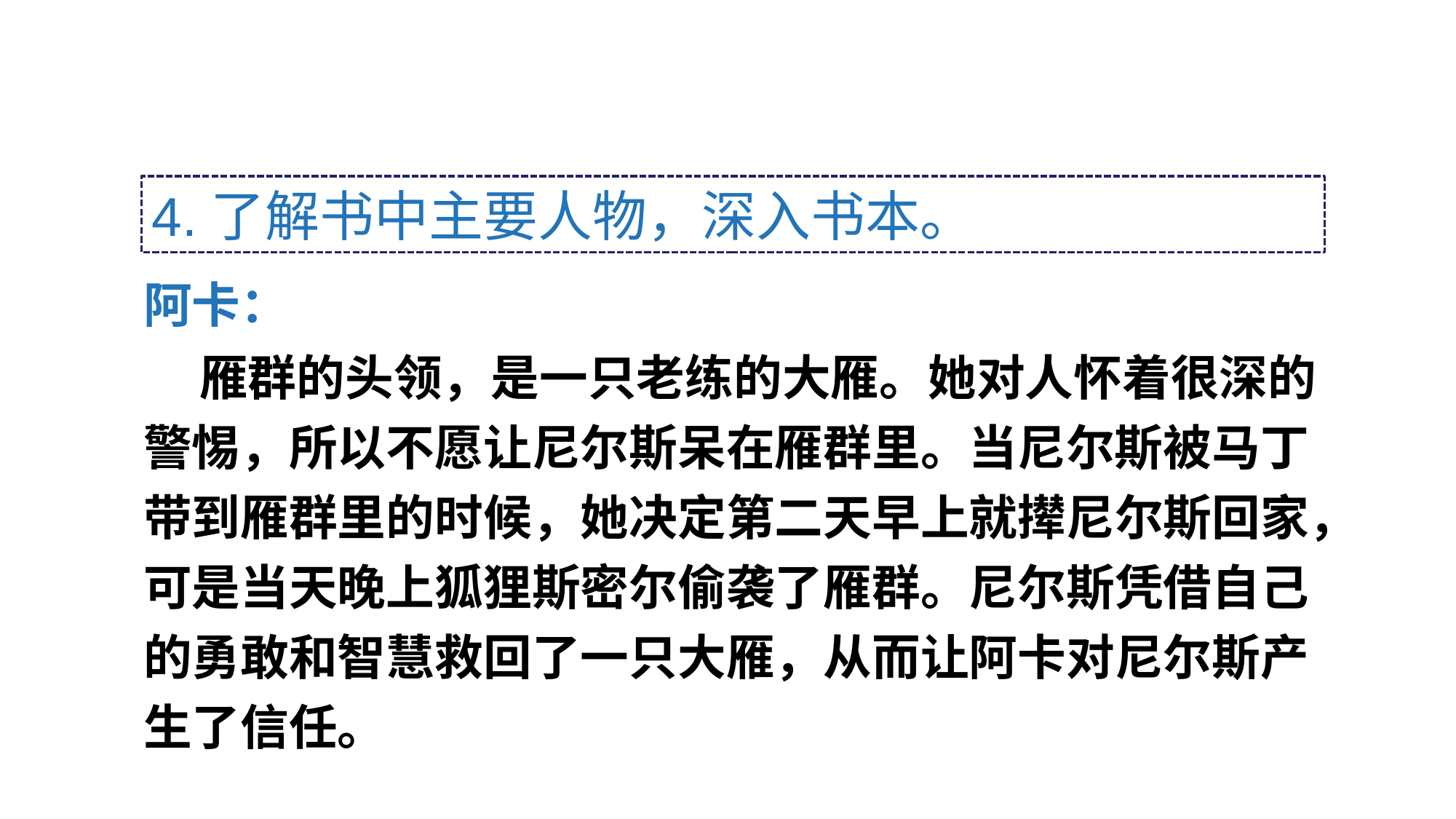

4.了解书中主要人物，深入书本。
阿卡：
    雁群的头领，是一只老练的大雁。她对人怀着很深的警惕，所以不愿让尼尔斯呆在雁群里。当尼尔斯被马丁带到雁群里的时候，她决定第二天早上就撵尼尔斯回家，可是当天晚上狐狸斯密尔偷袭了雁群。尼尔斯凭借自己的勇敢和智慧救回了一只大雁，从而让阿卡对尼尔斯产生了信任。